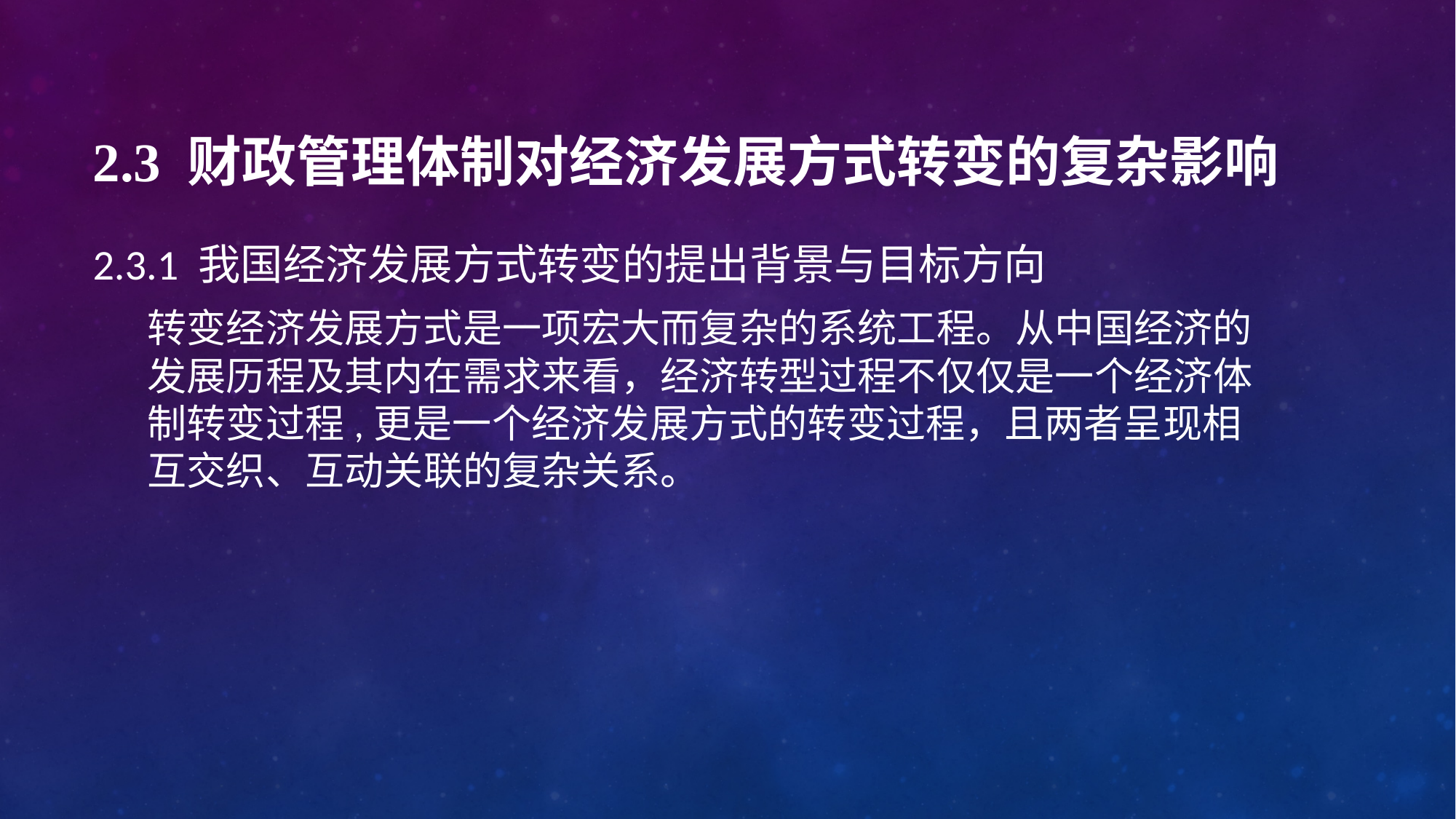

# 2.3 财政管理体制对经济发展方式转变的复杂影响
2.3.1 我国经济发展方式转变的提出背景与目标方向
转变经济发展方式是一项宏大而复杂的系统工程。从中国经济的发展历程及其内在需求来看，经济转型过程不仅仅是一个经济体制转变过程,更是一个经济发展方式的转变过程，且两者呈现相互交织、互动关联的复杂关系。